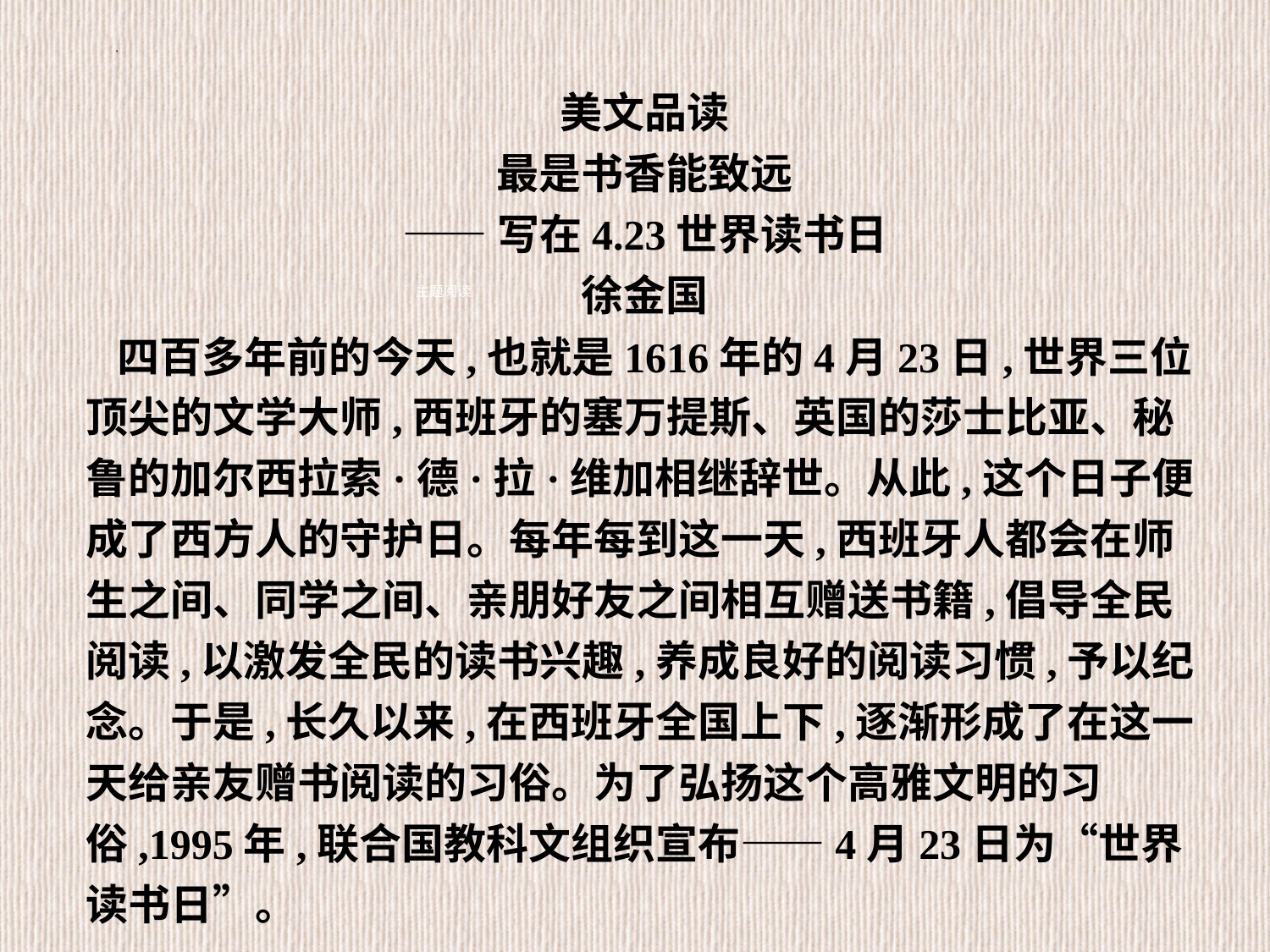

美文品读
最是书香能致远
——写在4.23世界读书日
徐金国
四百多年前的今天,也就是1616年的4月23日,世界三位顶尖的文学大师,西班牙的塞万提斯、英国的莎士比亚、秘鲁的加尔西拉索·德·拉·维加相继辞世。从此,这个日子便成了西方人的守护日。每年每到这一天,西班牙人都会在师生之间、同学之间、亲朋好友之间相互赠送书籍,倡导全民阅读,以激发全民的读书兴趣,养成良好的阅读习惯,予以纪念。于是,长久以来,在西班牙全国上下,逐渐形成了在这一天给亲友赠书阅读的习俗。为了弘扬这个高雅文明的习俗,1995年,联合国教科文组织宣布——4月23日为“世界读书日”。
主题阅读